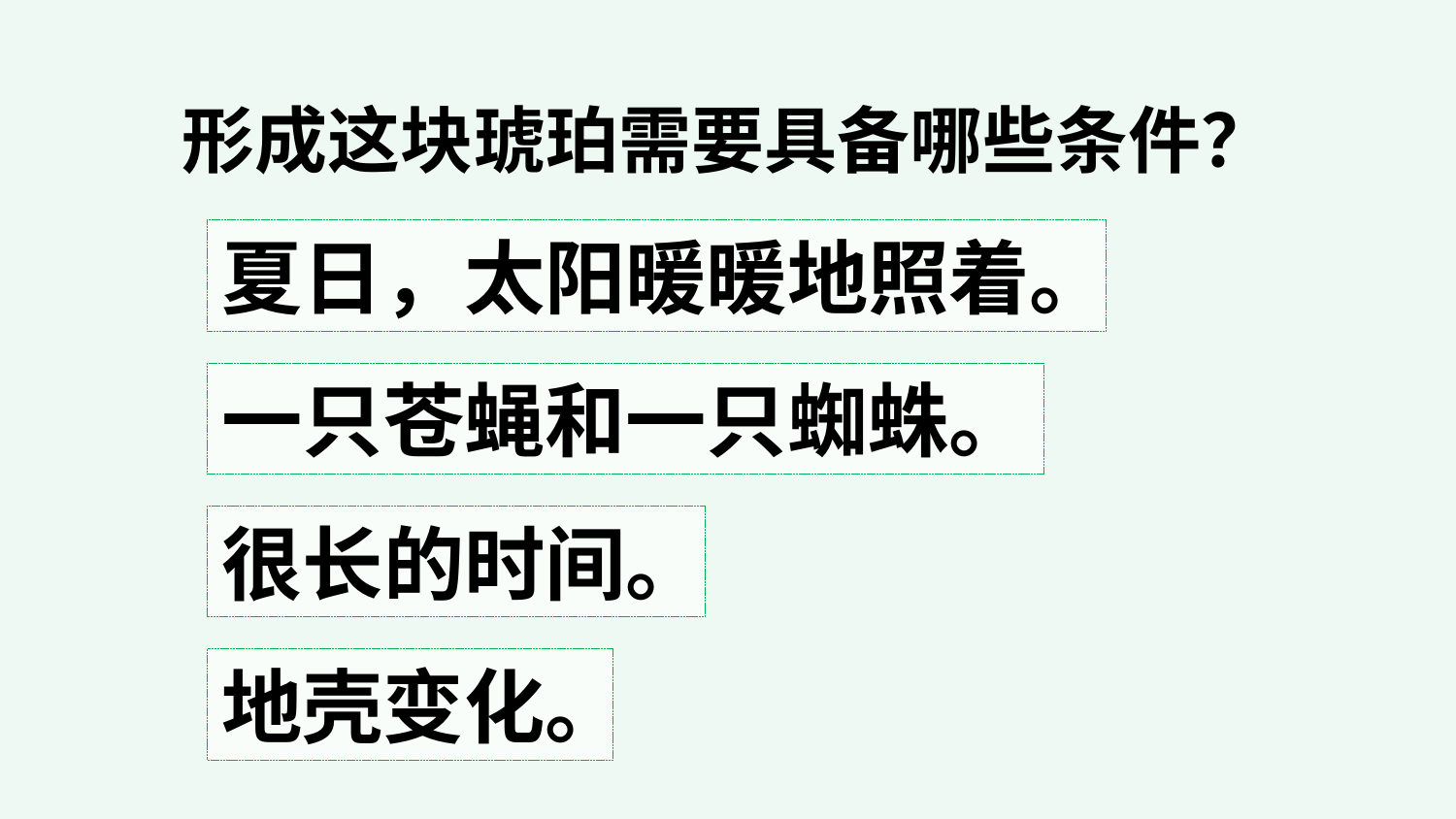

形成这块琥珀需要具备哪些条件？
夏日，太阳暖暖地照着。
一只苍蝇和一只蜘蛛。
很长的时间。
地壳变化。